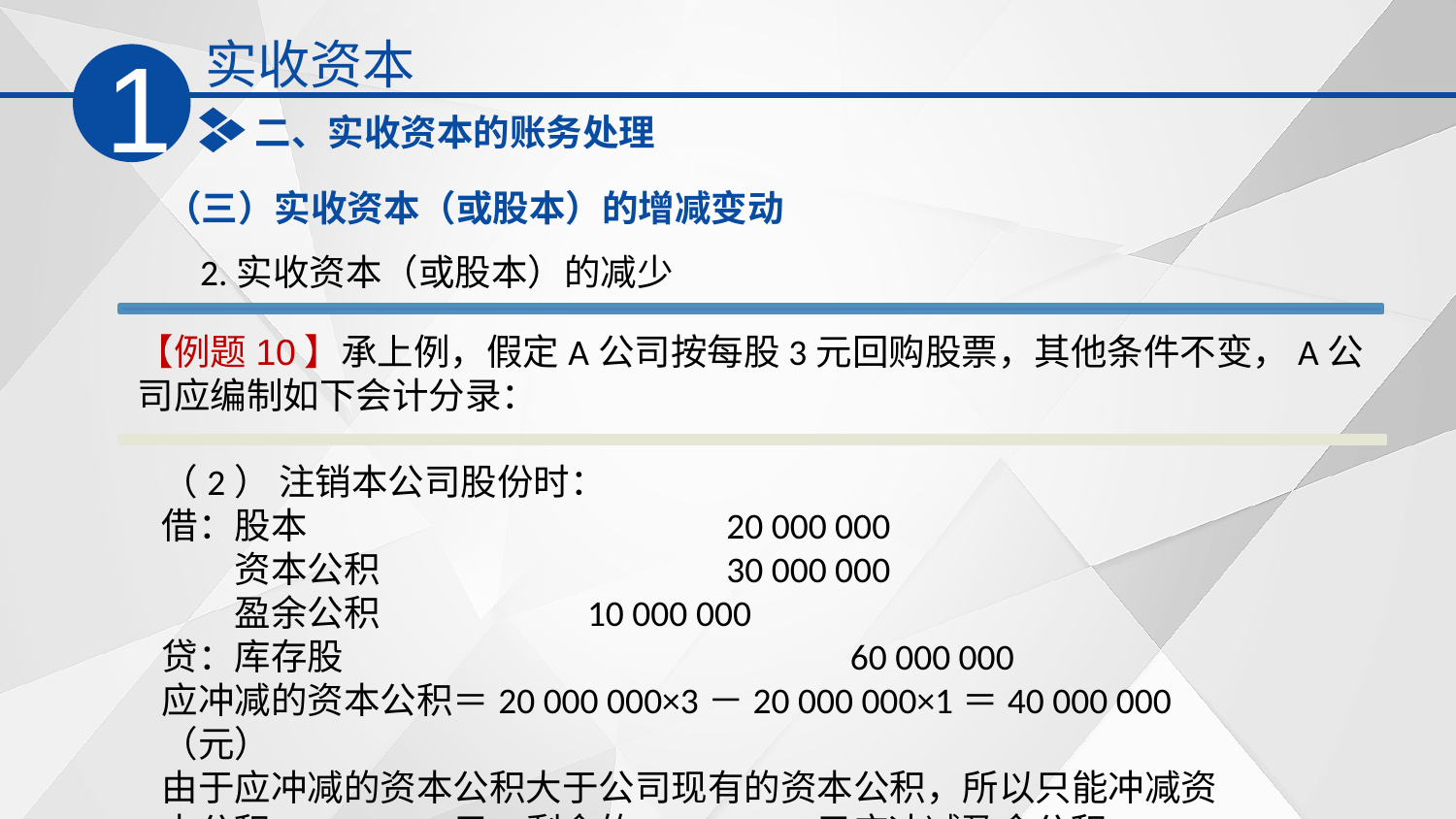

实收资本
1

二、实收资本的账务处理

（三）实收资本（或股本）的增减变动
2.实收资本（或股本）的减少

【例题10】承上例，假定A公司按每股3元回购股票，其他条件不变，A公司应编制如下会计分录：

（2） 注销本公司股份时：
借：股本　　　　　　　　　          20 000 000
　　资本公积　　　　　　　          30 000 000
　　盈余公积                        10 000 000
贷：库存股　　　　　　　　                         60 000 000
应冲减的资本公积＝20 000 000×3－20 000 000×1＝40 000 000（元）
由于应冲减的资本公积大于公司现有的资本公积，所以只能冲减资本公积30 000 000元，剩余的10 000 000元应冲减盈余公积。